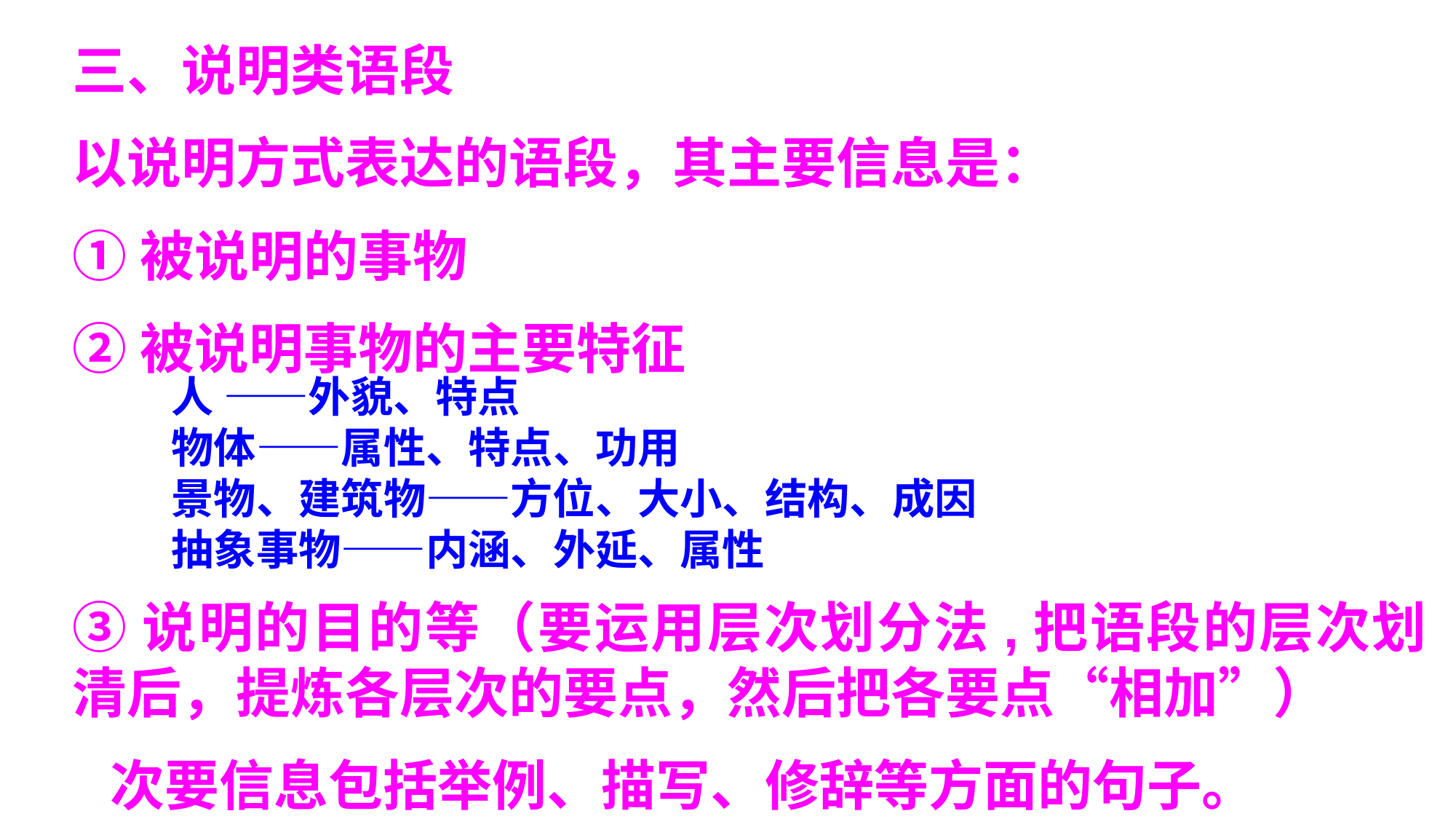

三、说明类语段
以说明方式表达的语段，其主要信息是：
①被说明的事物
②被说明事物的主要特征

③说明的目的等（要运用层次划分法,把语段的层次划清后，提炼各层次的要点，然后把各要点“相加”）
  次要信息包括举例、描写、修辞等方面的句子。
人 ——外貌、特点
物体——属性、特点、功用
景物、建筑物——方位、大小、结构、成因
抽象事物——内涵、外延、属性